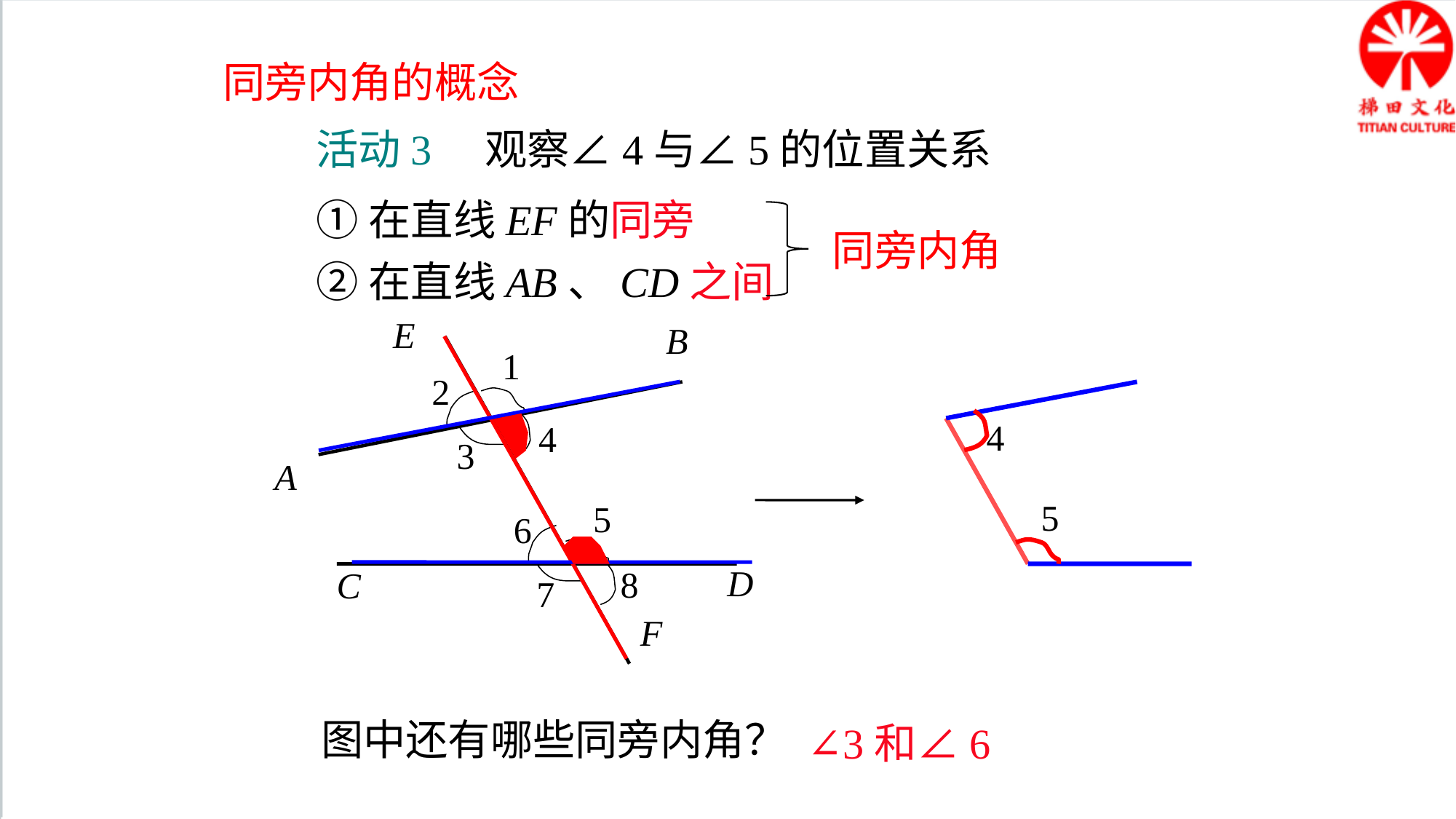

同旁内角的概念
活动3    观察∠4与∠5的位置关系
①在直线EF的同旁

同旁内角
②在直线AB、CD之间
E
B

1
2

4

5

4

3

A
5
6

D
8
C

7
F
图中还有哪些同旁内角？
∠3和∠6